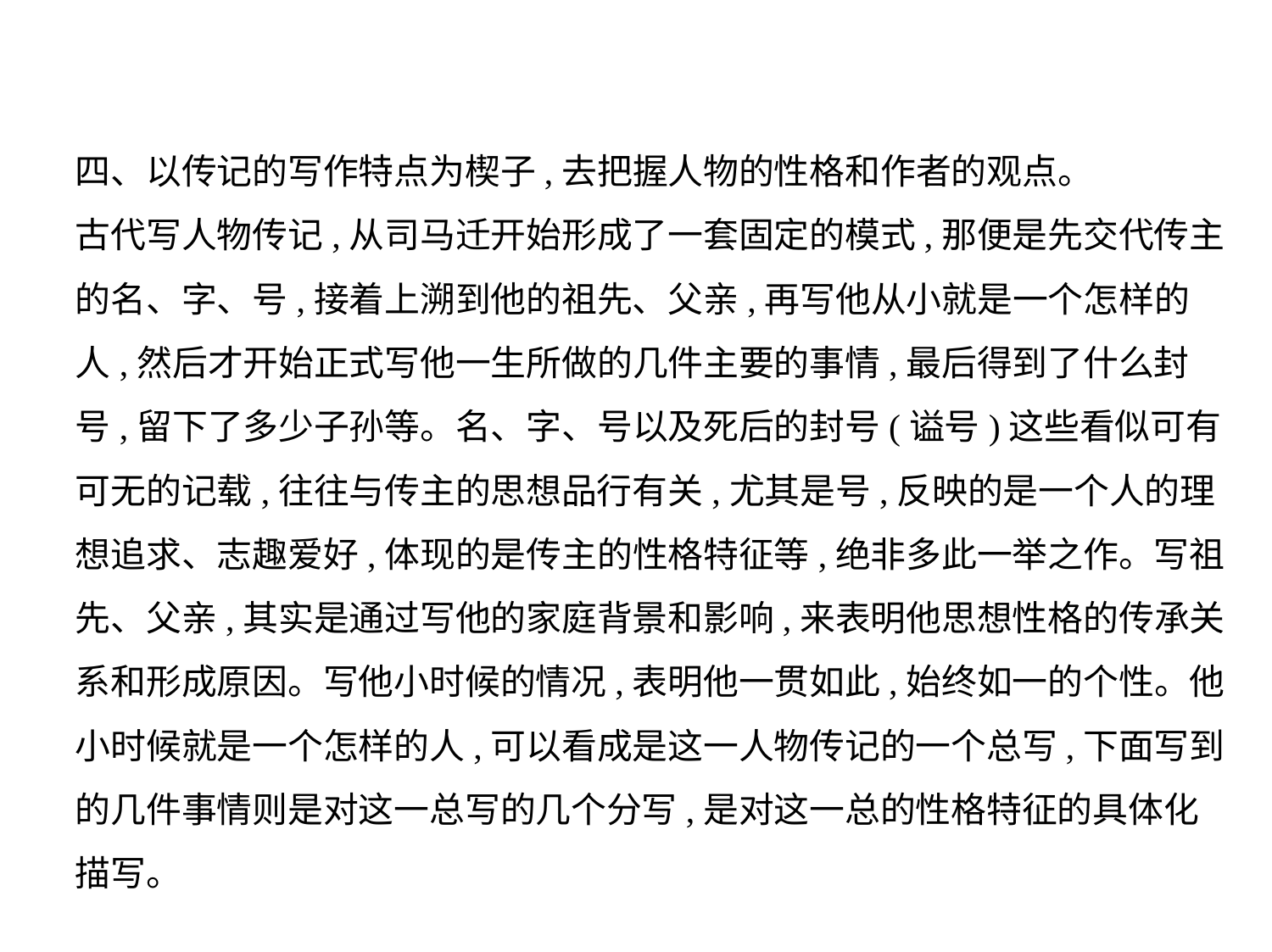

四、以传记的写作特点为楔子,去把握人物的性格和作者的观点。
古代写人物传记,从司马迁开始形成了一套固定的模式,那便是先交代传主
的名、字、号,接着上溯到他的祖先、父亲,再写他从小就是一个怎样的
人,然后才开始正式写他一生所做的几件主要的事情,最后得到了什么封
号,留下了多少子孙等。名、字、号以及死后的封号(谥号)这些看似可有
可无的记载,往往与传主的思想品行有关,尤其是号,反映的是一个人的理
想追求、志趣爱好,体现的是传主的性格特征等,绝非多此一举之作。写祖
先、父亲,其实是通过写他的家庭背景和影响,来表明他思想性格的传承关
系和形成原因。写他小时候的情况,表明他一贯如此,始终如一的个性。他
小时候就是一个怎样的人,可以看成是这一人物传记的一个总写,下面写到
的几件事情则是对这一总写的几个分写,是对这一总的性格特征的具体化
描写。